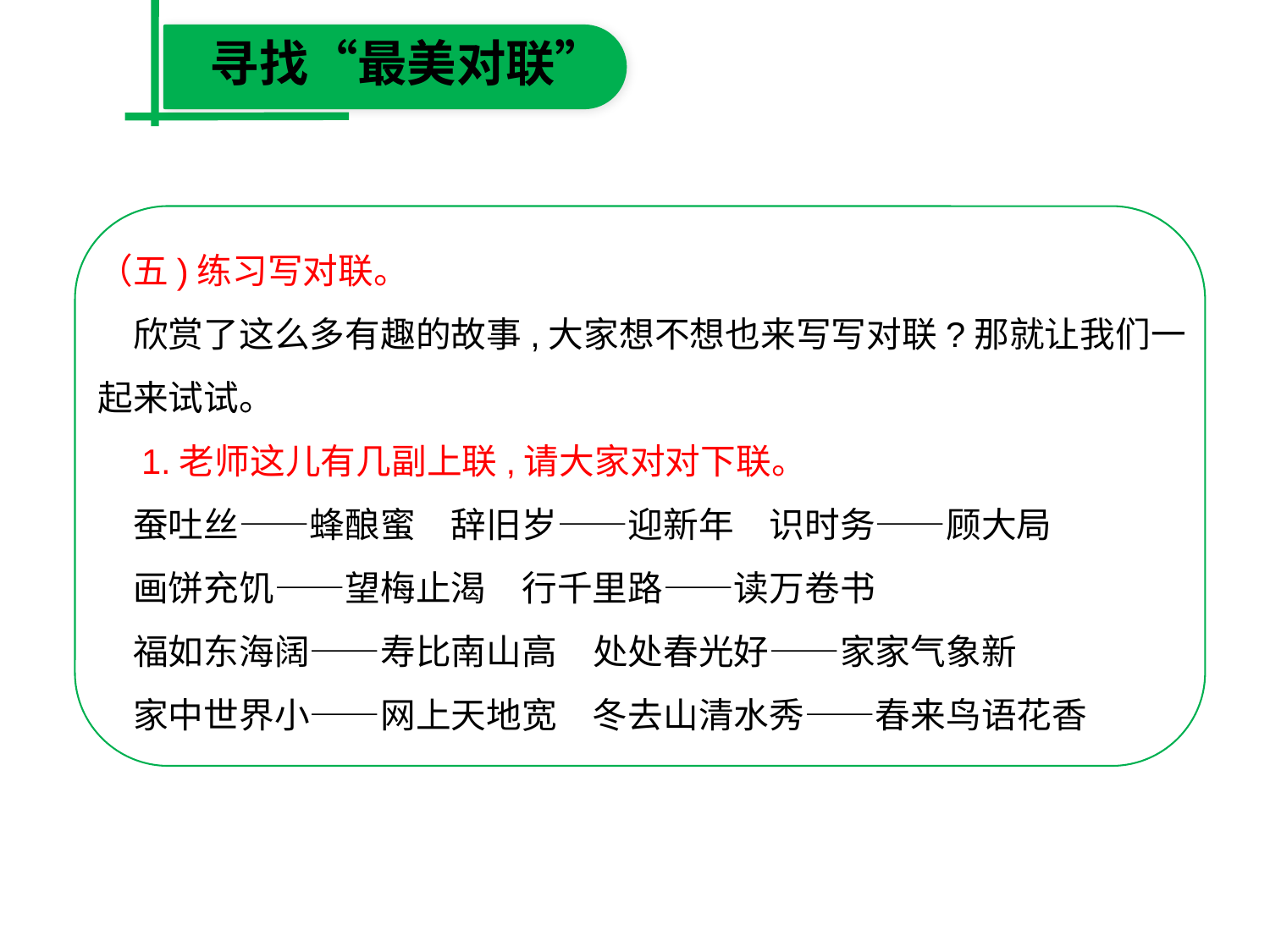

寻找“最美对联”

（五)练习写对联。
　欣赏了这么多有趣的故事,大家想不想也来写写对联?那就让我们一起来试试。
　1.老师这儿有几副上联,请大家对对下联。
　蚕吐丝——蜂酿蜜　辞旧岁——迎新年　识时务——顾大局
　画饼充饥——望梅止渴　行千里路——读万卷书
　福如东海阔——寿比南山高　处处春光好——家家气象新
　家中世界小——网上天地宽　冬去山清水秀——春来鸟语花香